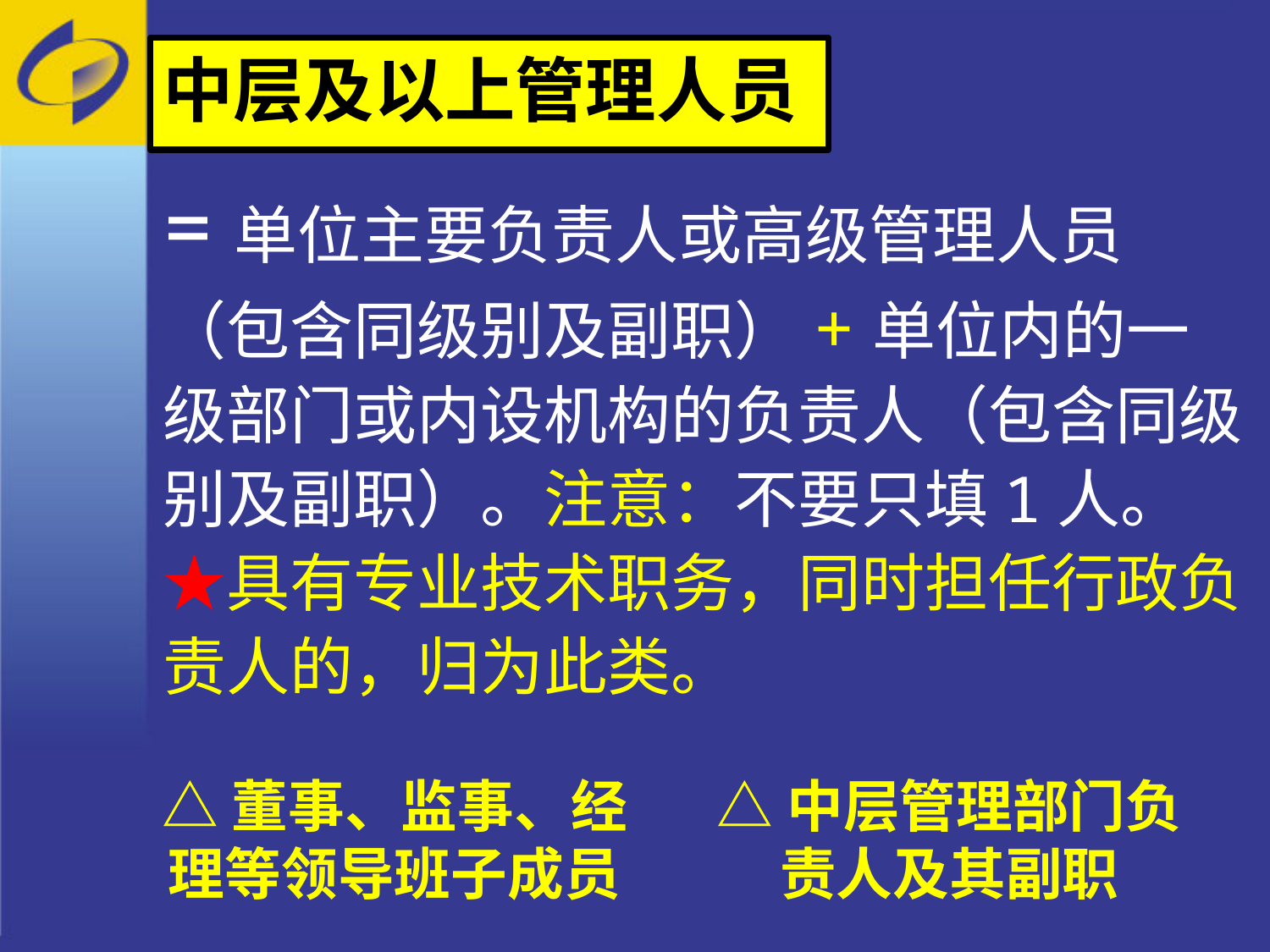

中层及以上管理人员
=单位主要负责人或高级管理人员（包含同级别及副职）+单位内的一级部门或内设机构的负责人（包含同级别及副职）。注意：不要只填1人。
★具有专业技术职务，同时担任行政负责人的，归为此类。
△中层管理部门负责人及其副职
△董事、监事、经理等领导班子成员